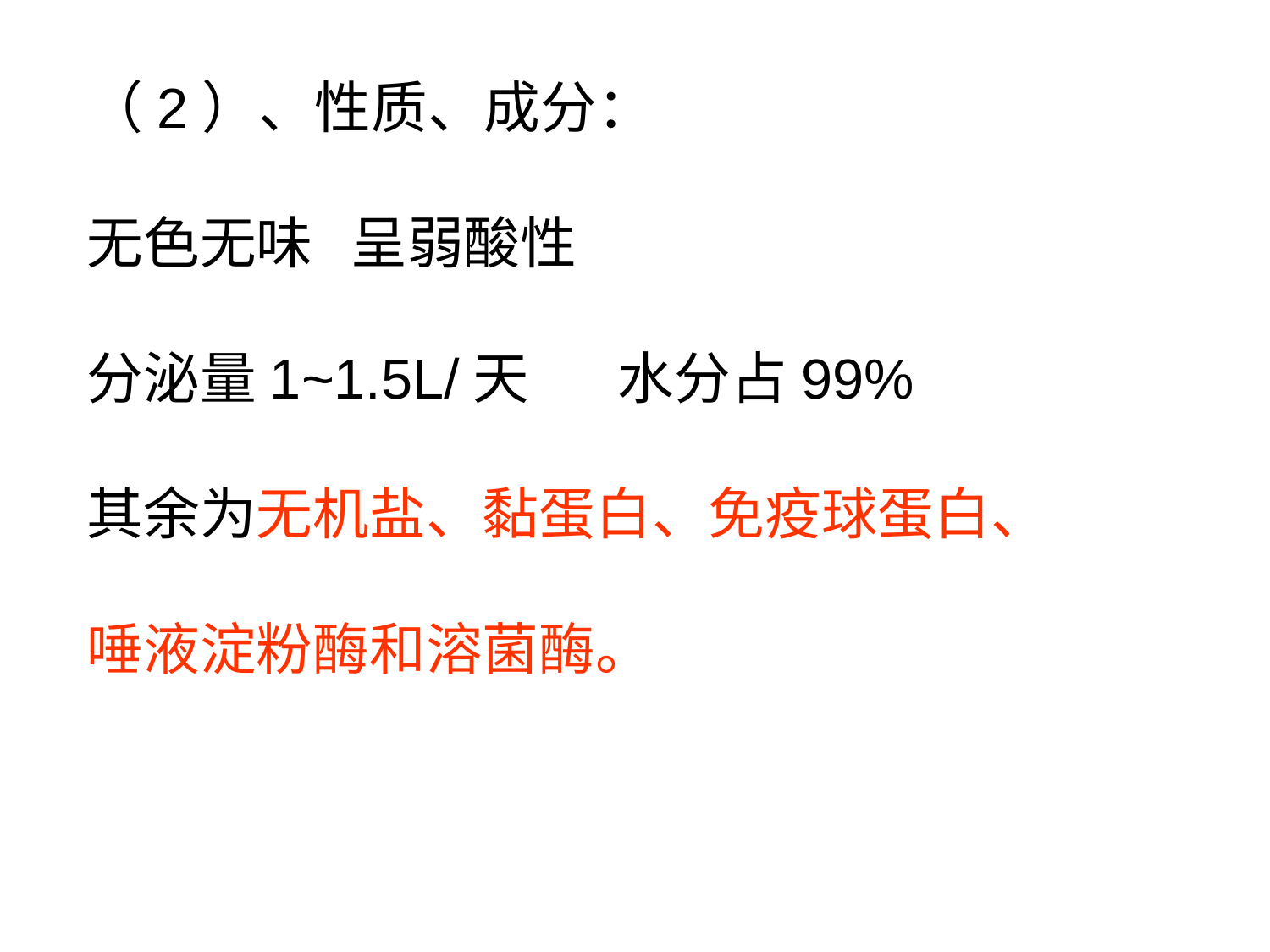

（2）、性质、成分：

无色无味   呈弱酸性

分泌量1~1.5L/天       水分占99%

其余为无机盐、黏蛋白、免疫球蛋白、

唾液淀粉酶和溶菌酶。